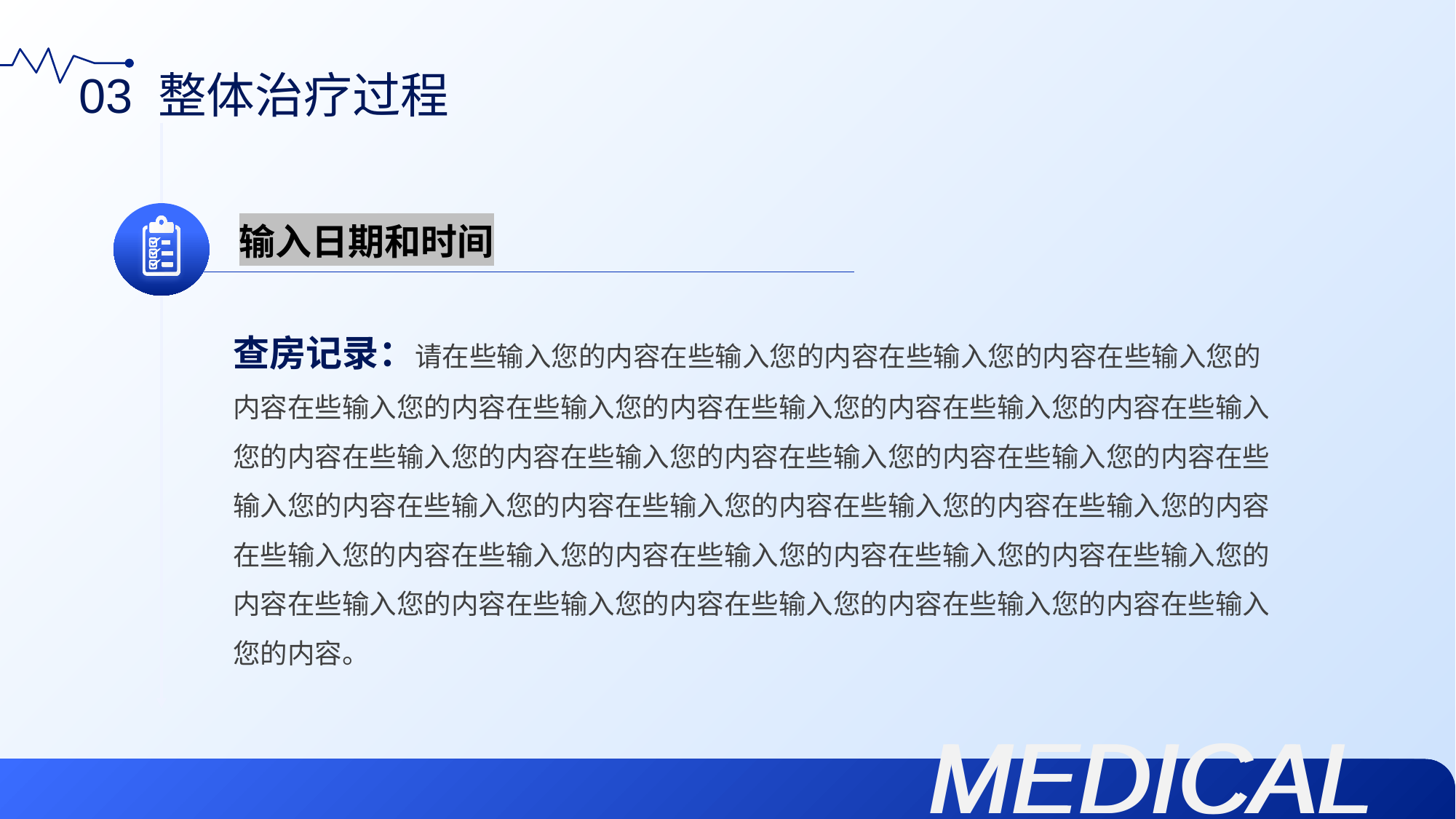

03 整体治疗过程
输入日期和时间

查房记录：请在些输入您的内容在些输入您的内容在些输入您的内容在些输入您的内容在些输入您的内容在些输入您的内容在些输入您的内容在些输入您的内容在些输入您的内容在些输入您的内容在些输入您的内容在些输入您的内容在些输入您的内容在些输入您的内容在些输入您的内容在些输入您的内容在些输入您的内容在些输入您的内容在些输入您的内容在些输入您的内容在些输入您的内容在些输入您的内容在些输入您的内容在些输入您的内容在些输入您的内容在些输入您的内容在些输入您的内容在些输入您的内容。
MEDICAL
MEDICAL